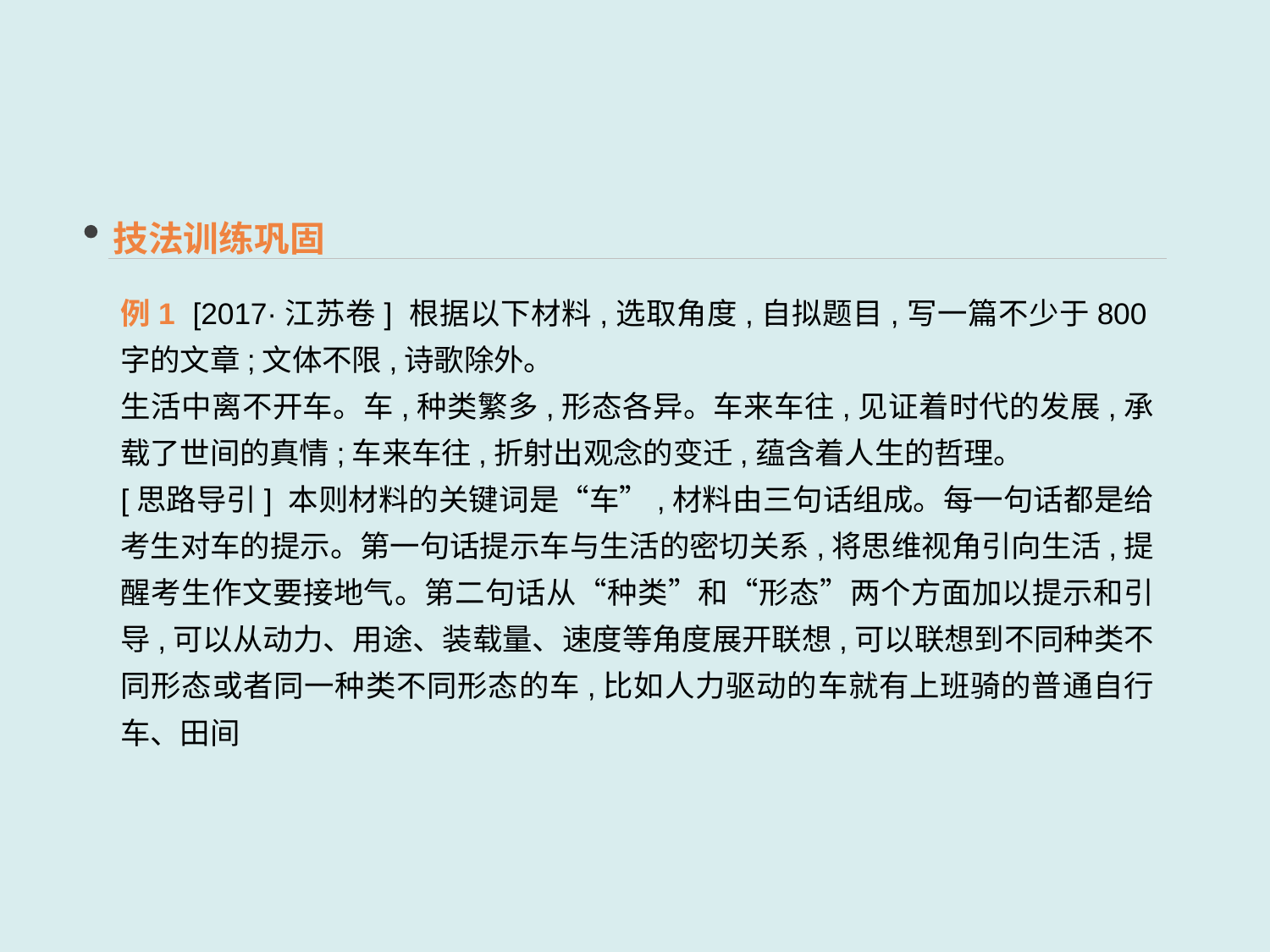

技法训练巩固

例1  [2017·江苏卷] 根据以下材料,选取角度,自拟题目,写一篇不少于800字的文章;文体不限,诗歌除外。
生活中离不开车。车,种类繁多,形态各异。车来车往,见证着时代的发展,承载了世间的真情;车来车往,折射出观念的变迁,蕴含着人生的哲理。
[思路导引] 本则材料的关键词是“车”,材料由三句话组成。每一句话都是给考生对车的提示。第一句话提示车与生活的密切关系,将思维视角引向生活,提醒考生作文要接地气。第二句话从“种类”和“形态”两个方面加以提示和引导,可以从动力、用途、装载量、速度等角度展开联想,可以联想到不同种类不同形态或者同一种类不同形态的车,比如人力驱动的车就有上班骑的普通自行车、田间